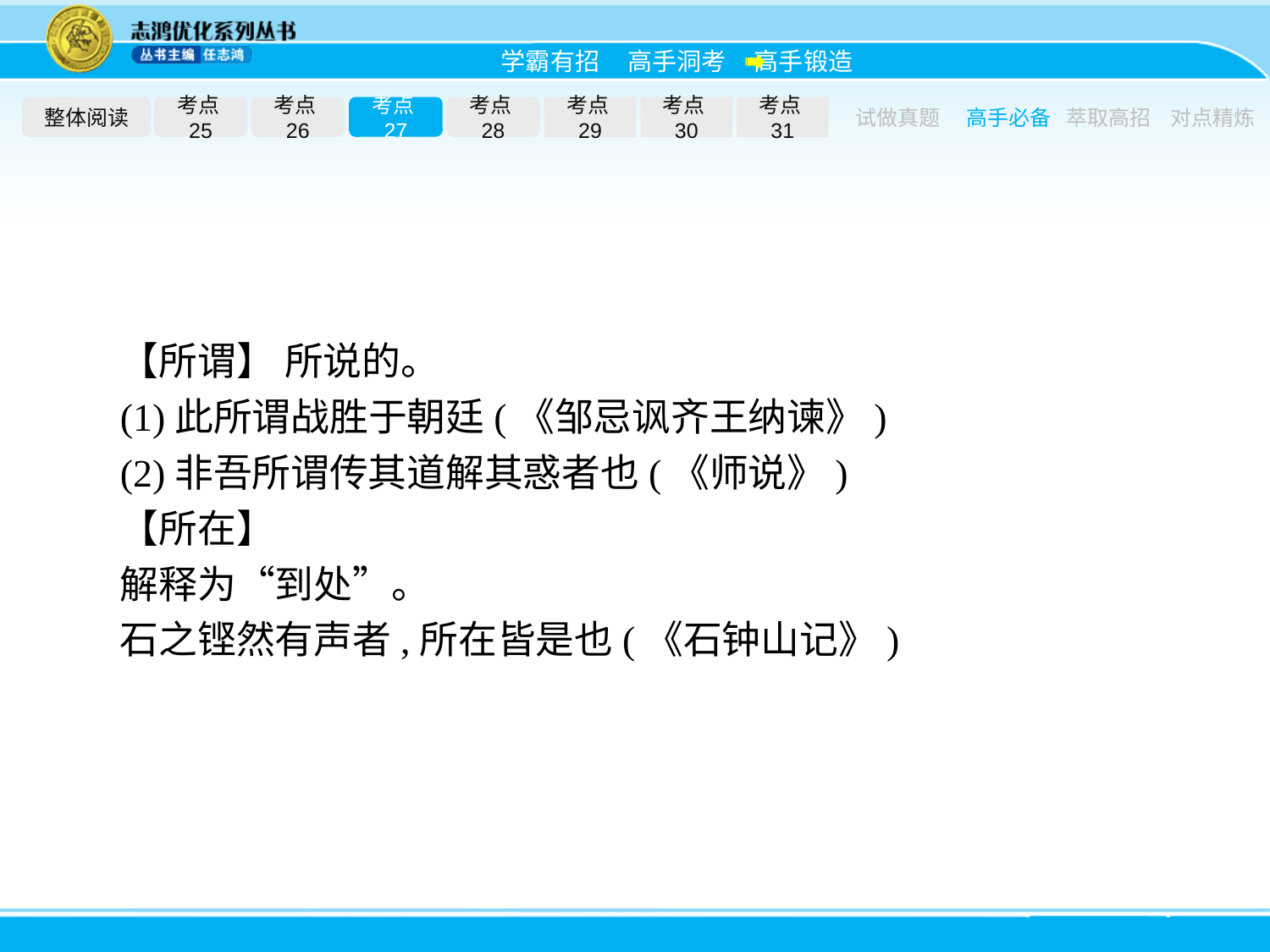

整体阅读
考点25
考点26
考点27
考点28
考点29
考点30
考点31
试做真题
高手必备
萃取高招
对点精炼
【所谓】 所说的。
(1)此所谓战胜于朝廷(《邹忌讽齐王纳谏》)
(2)非吾所谓传其道解其惑者也(《师说》)
【所在】
解释为“到处”。
石之铿然有声者,所在皆是也(《石钟山记》)